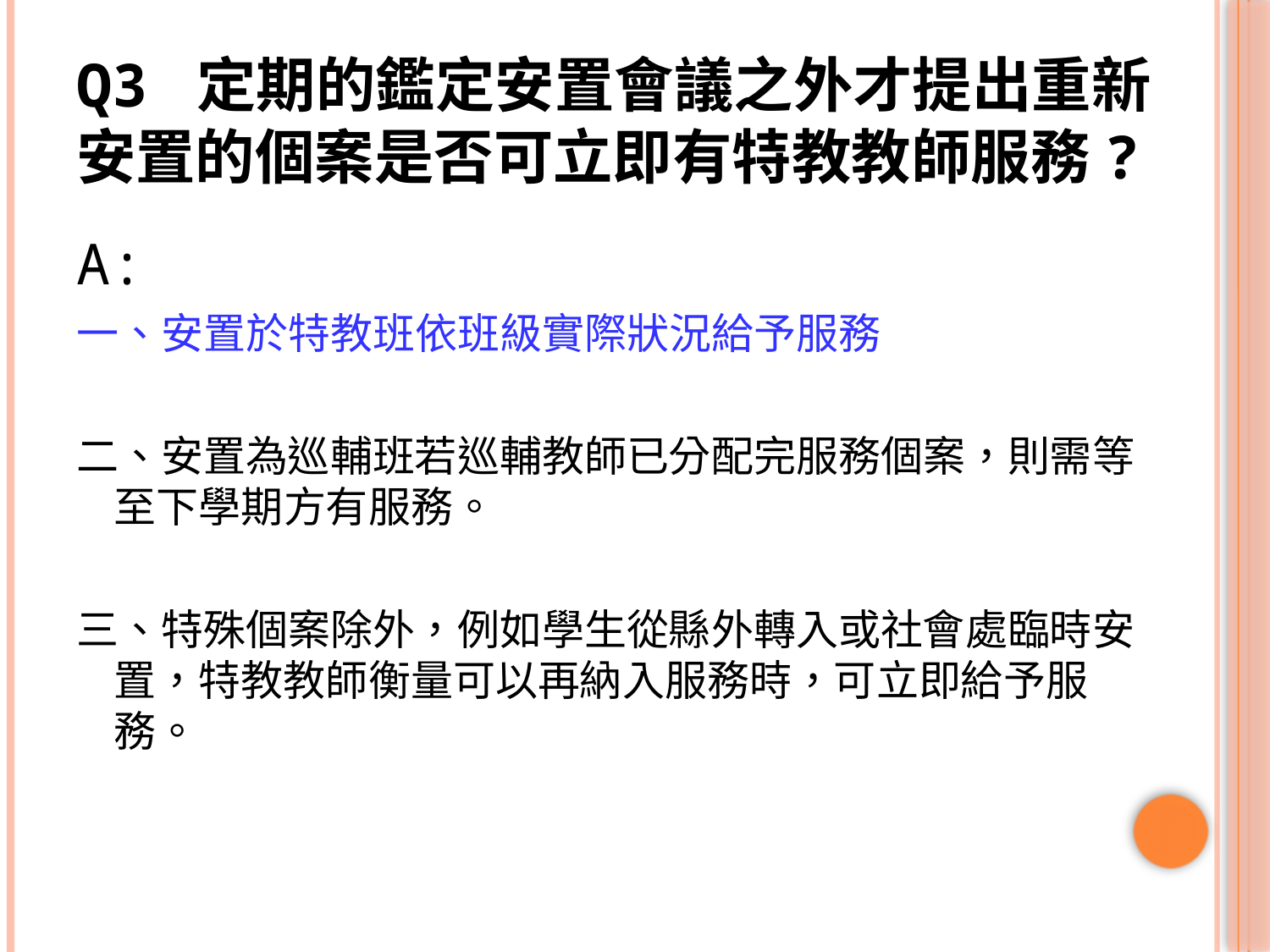

# Q3 定期的鑑定安置會議之外才提出重新安置的個案是否可立即有特教教師服務?
A:
一、安置於特教班依班級實際狀況給予服務

二、安置為巡輔班若巡輔教師已分配完服務個案，則需等
    至下學期方有服務。

三、特殊個案除外，例如學生從縣外轉入或社會處臨時安
    置，特教教師衡量可以再納入服務時，可立即給予服
    務。